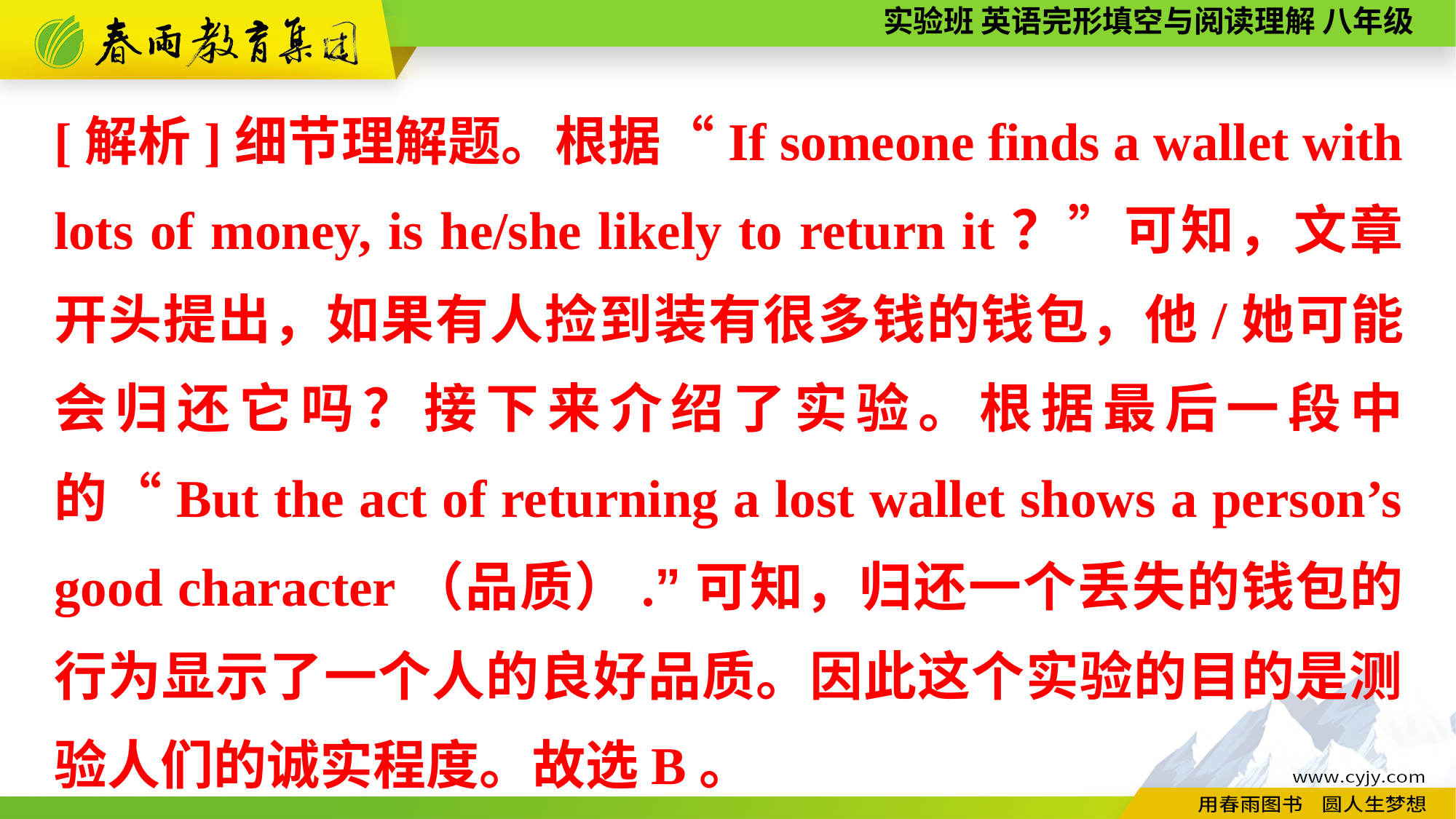

[解析]细节理解题。根据“If someone finds a wallet with lots of money, is he/she likely to return it？”可知，文章开头提出，如果有人捡到装有很多钱的钱包，他/她可能会归还它吗？接下来介绍了实验。根据最后一段中的“But the act of returning a lost wallet shows a person’s good character（品质）.”可知，归还一个丢失的钱包的行为显示了一个人的良好品质。因此这个实验的目的是测验人们的诚实程度。故选B。